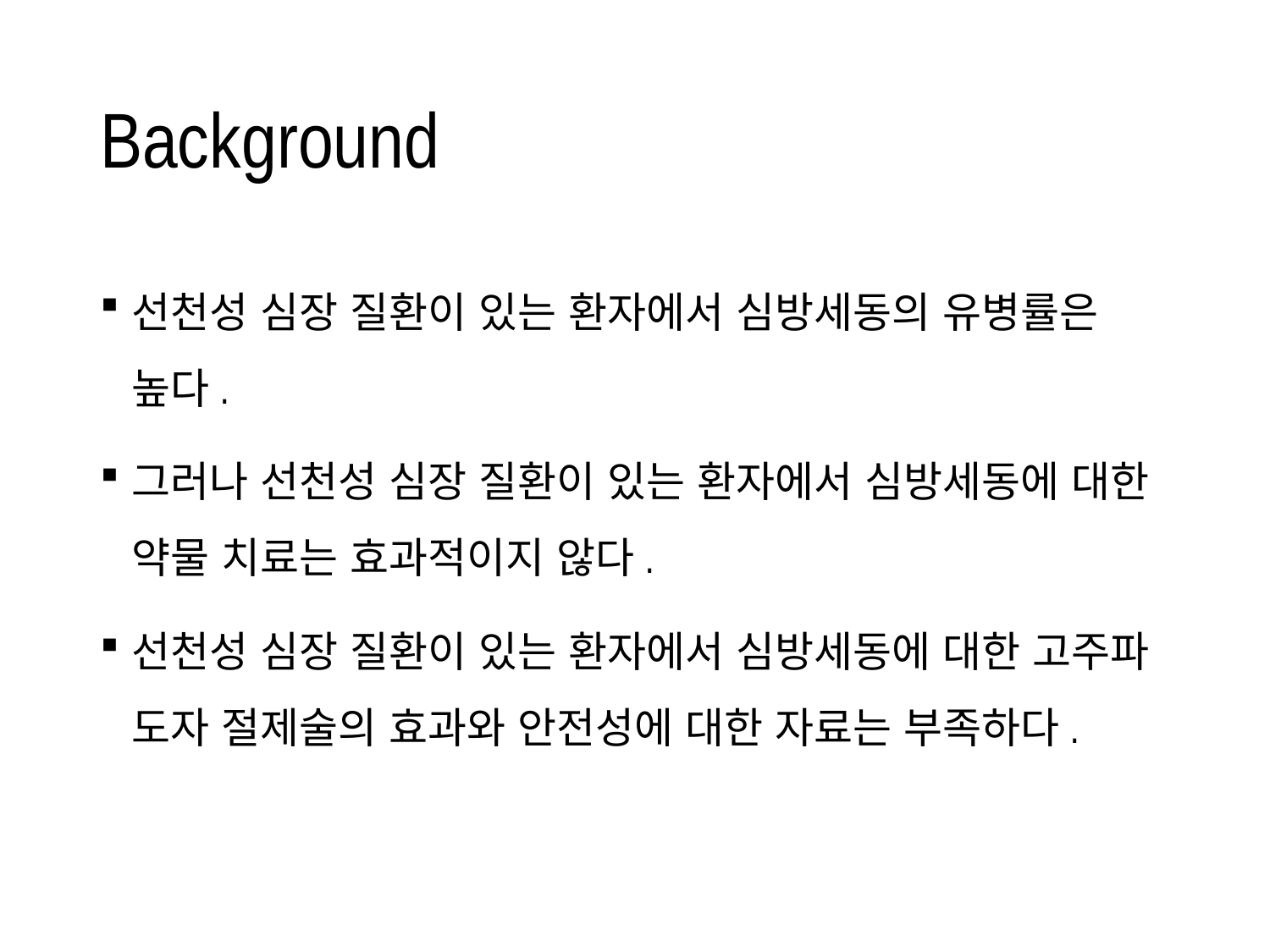

# Background
선천성 심장 질환이 있는 환자에서 심방세동의 유병률은 높다.
그러나 선천성 심장 질환이 있는 환자에서 심방세동에 대한 약물 치료는 효과적이지 않다.
선천성 심장 질환이 있는 환자에서 심방세동에 대한 고주파 도자 절제술의 효과와 안전성에 대한 자료는 부족하다.